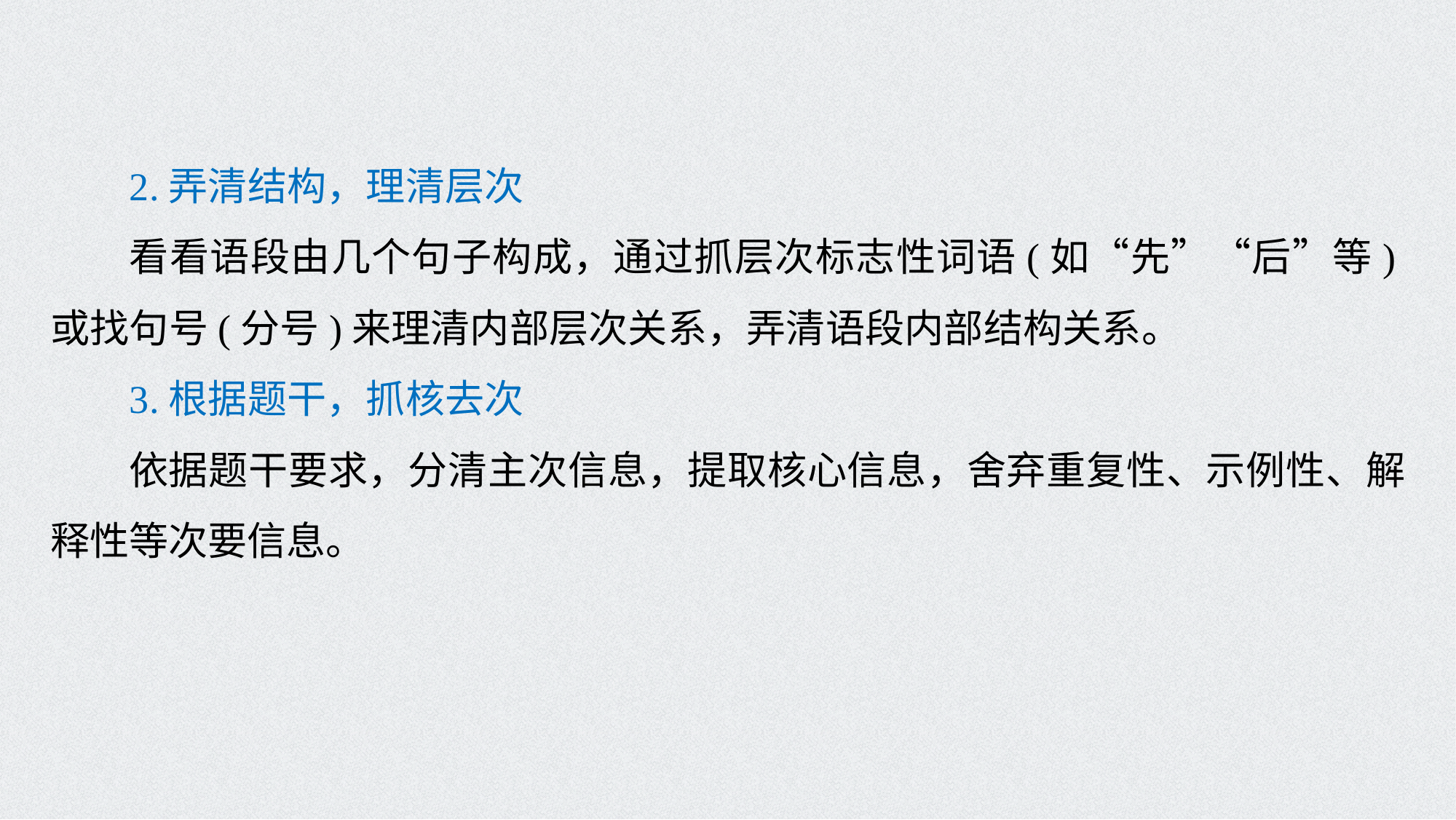

2.弄清结构，理清层次
看看语段由几个句子构成，通过抓层次标志性词语(如“先”“后”等)或找句号(分号)来理清内部层次关系，弄清语段内部结构关系。
3.根据题干，抓核去次
依据题干要求，分清主次信息，提取核心信息，舍弃重复性、示例性、解释性等次要信息。